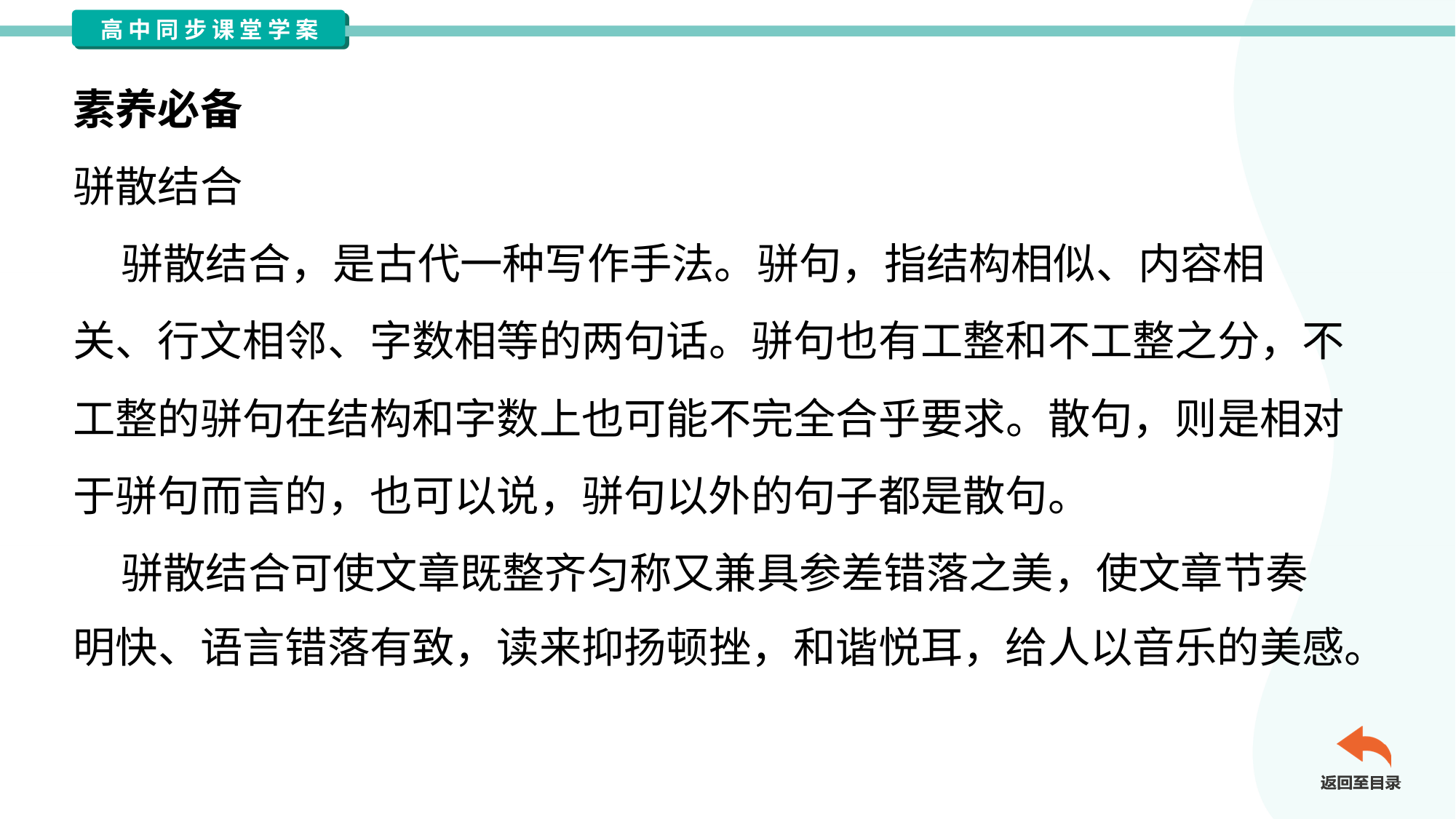

素养必备
骈散结合
    骈散结合，是古代一种写作手法。骈句，指结构相似、内容相
关、行文相邻、字数相等的两句话。骈句也有工整和不工整之分，不
工整的骈句在结构和字数上也可能不完全合乎要求。散句，则是相对
于骈句而言的，也可以说，骈句以外的句子都是散句。
    骈散结合可使文章既整齐匀称又兼具参差错落之美，使文章节奏
明快、语言错落有致，读来抑扬顿挫，和谐悦耳，给人以音乐的美感。